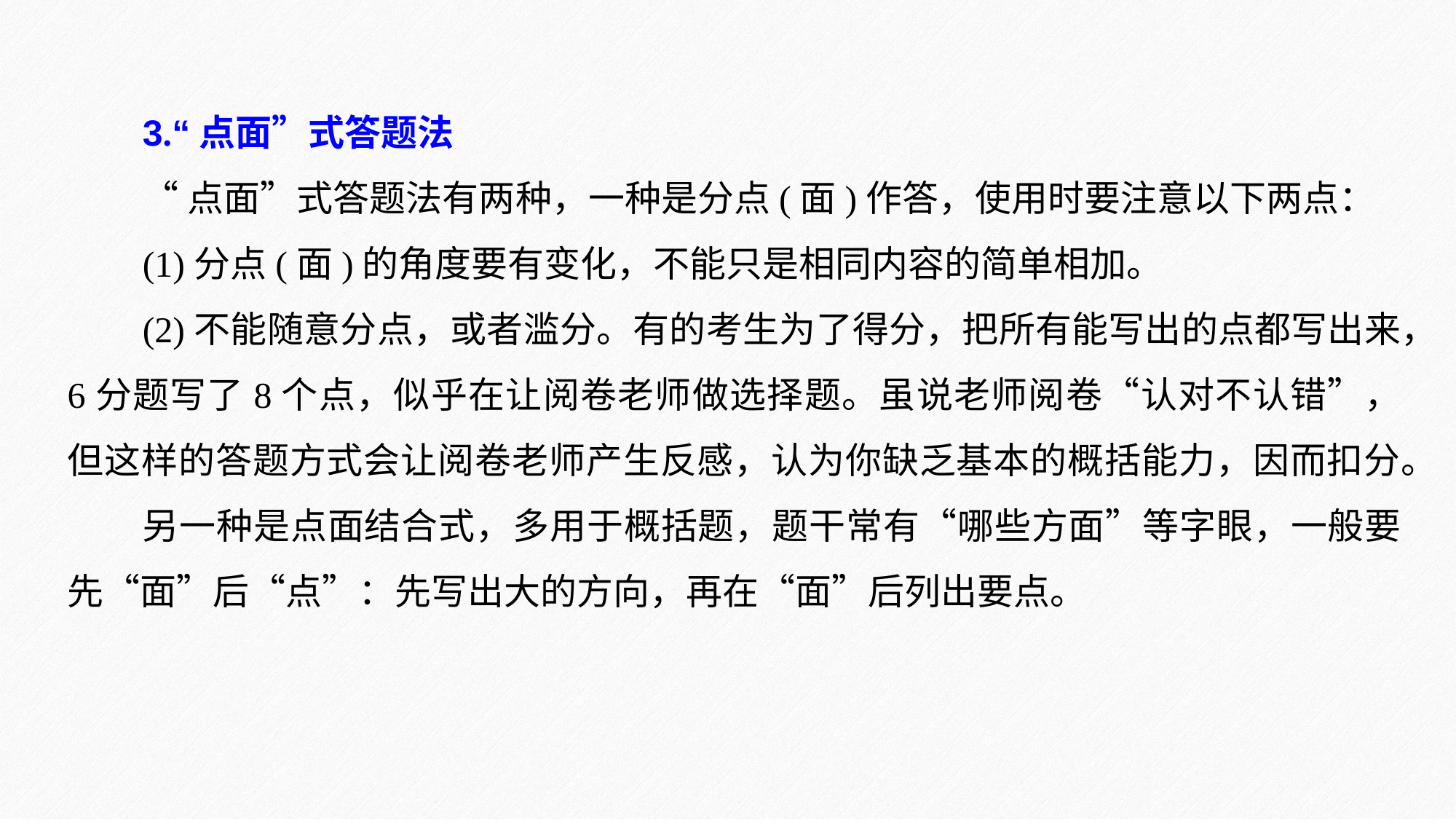

3.“点面”式答题法
“点面”式答题法有两种，一种是分点(面)作答，使用时要注意以下两点：
(1)分点(面)的角度要有变化，不能只是相同内容的简单相加。
(2)不能随意分点，或者滥分。有的考生为了得分，把所有能写出的点都写出来，6分题写了8个点，似乎在让阅卷老师做选择题。虽说老师阅卷“认对不认错”，但这样的答题方式会让阅卷老师产生反感，认为你缺乏基本的概括能力，因而扣分。
另一种是点面结合式，多用于概括题，题干常有“哪些方面”等字眼，一般要先“面”后“点”：先写出大的方向，再在“面”后列出要点。